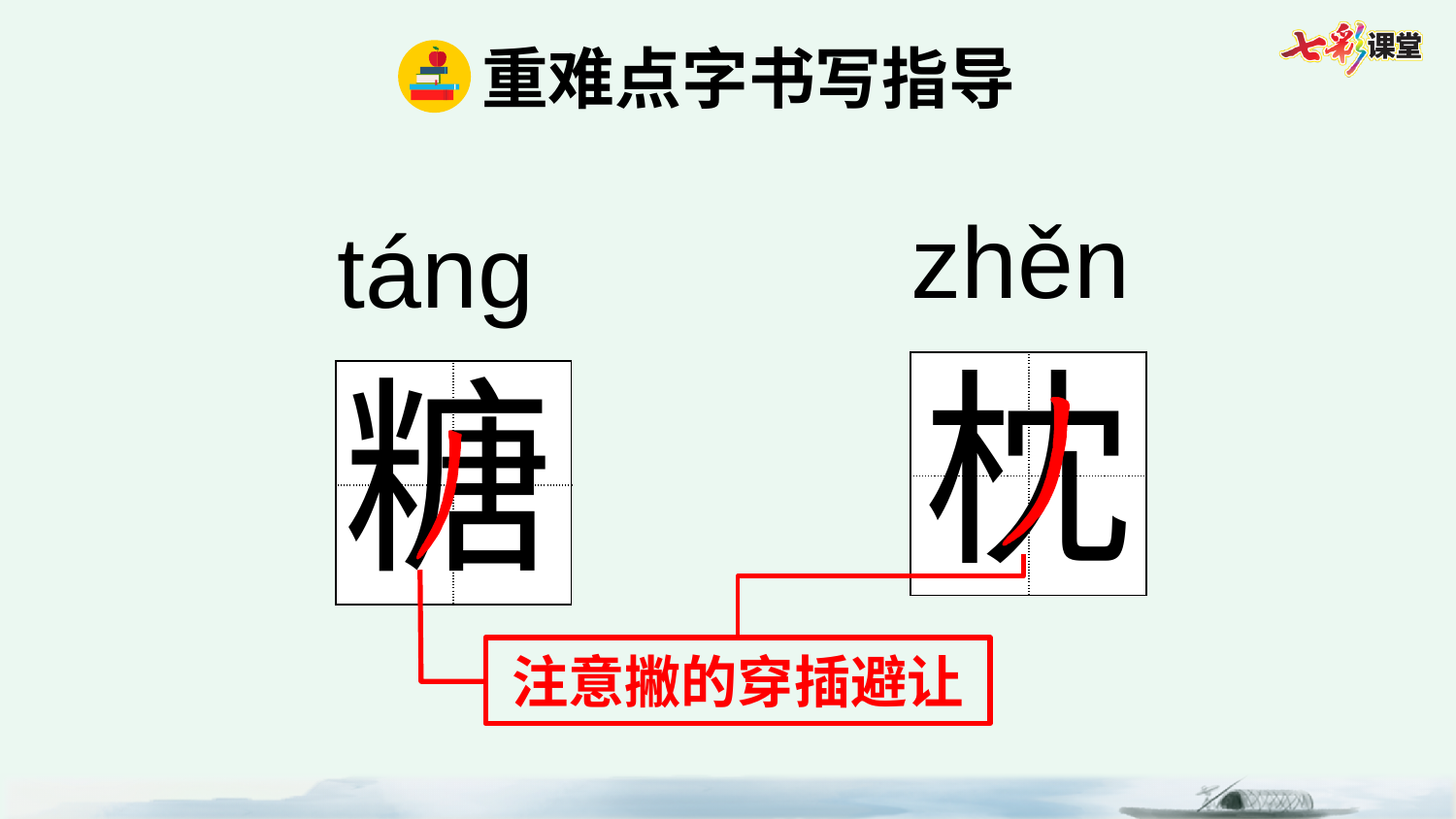

重难点字书写指导

zhěn
táng
枕
糖
|  |  |
| --- | --- |
|  |  |
|  |  |
| --- | --- |
|  |  |

注意撇的穿插避让